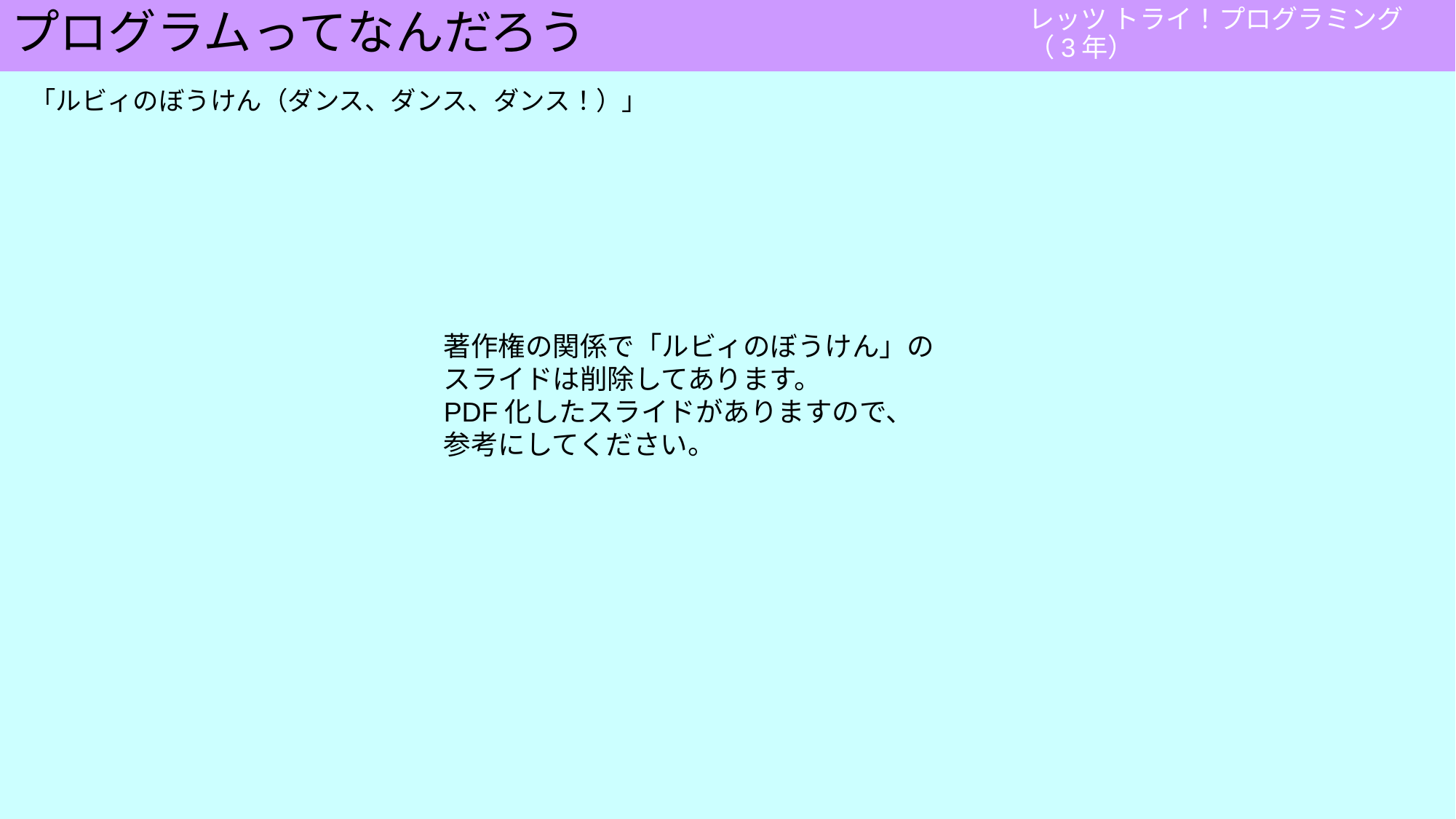

# プログラムってなんだろう
「ルビィのぼうけん（ダンス、ダンス、ダンス！）」
著作権の関係で「ルビィのぼうけん」の
スライドは削除してあります。
PDF化したスライドがありますので、
参考にしてください。